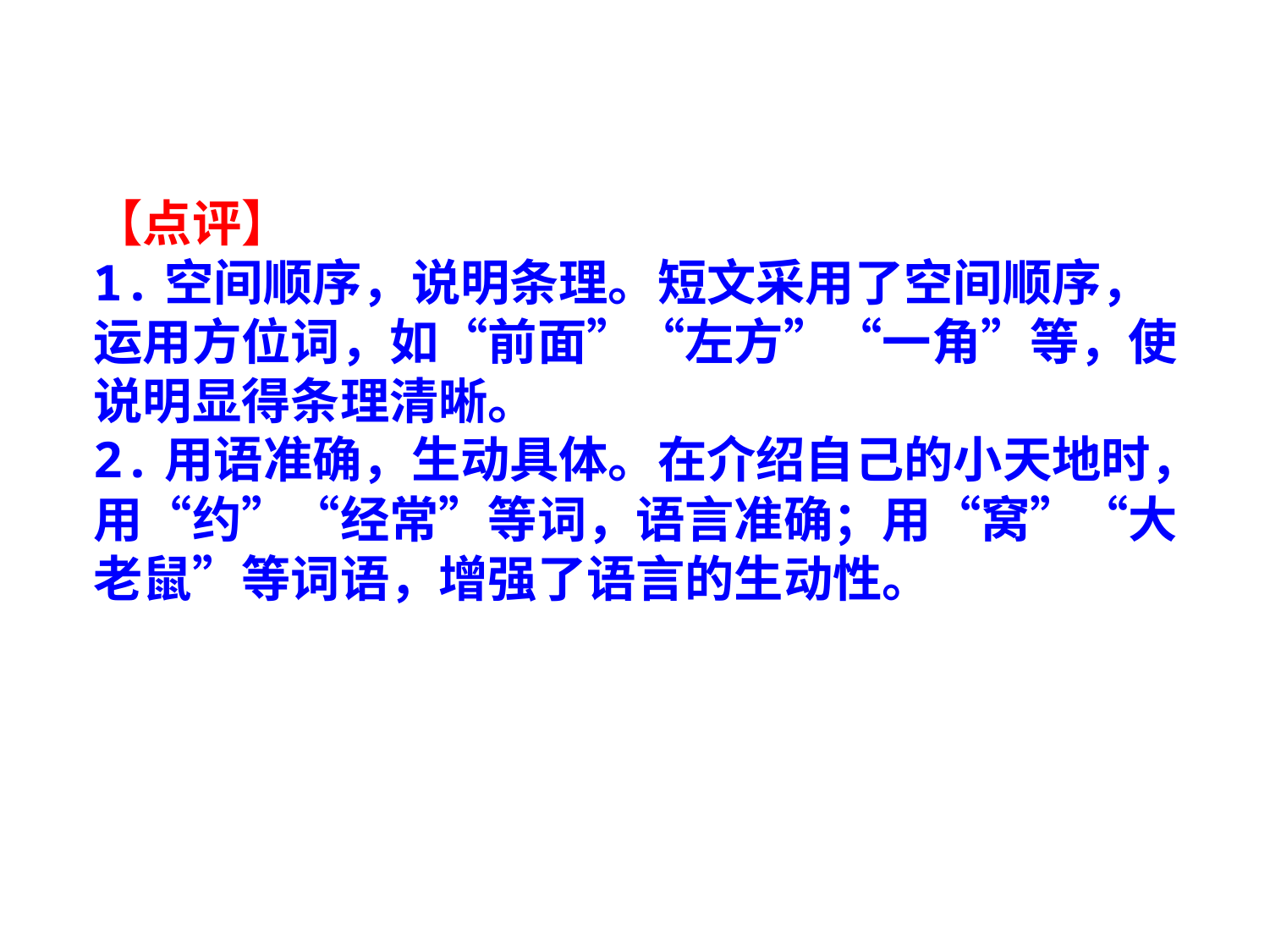

【点评】
1.空间顺序，说明条理。短文采用了空间顺序，运用方位词，如“前面”“左方”“一角”等，使说明显得条理清晰。
2.用语准确，生动具体。在介绍自己的小天地时，用“约”“经常”等词，语言准确；用“窝”“大老鼠”等词语，增强了语言的生动性。